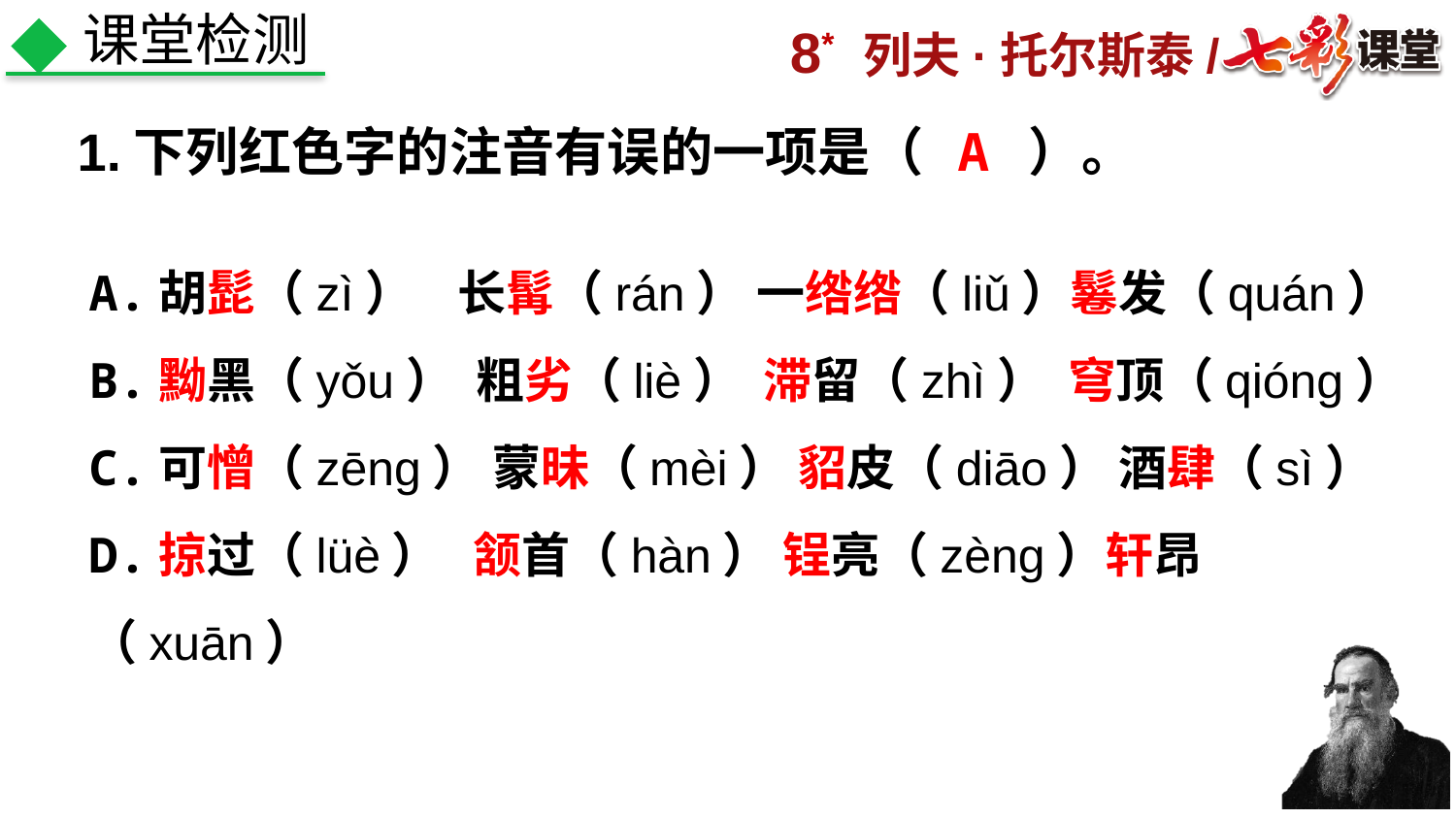

课堂检测

1.下列红色字的注音有误的一项是（　　）。
A
A.胡髭（zì）    长髯（rán） 一绺绺（liǔ）鬈发（quán）
B.黝黑（yǒu）  粗劣（liè）  滞留（zhì）  穹顶（qióng）
C.可憎（zēng） 蒙昧（mèi） 貂皮（diāo） 酒肆（sì）
D.掠过（lüè）   颔首（hàn） 锃亮（zèng）轩昂（xuān）